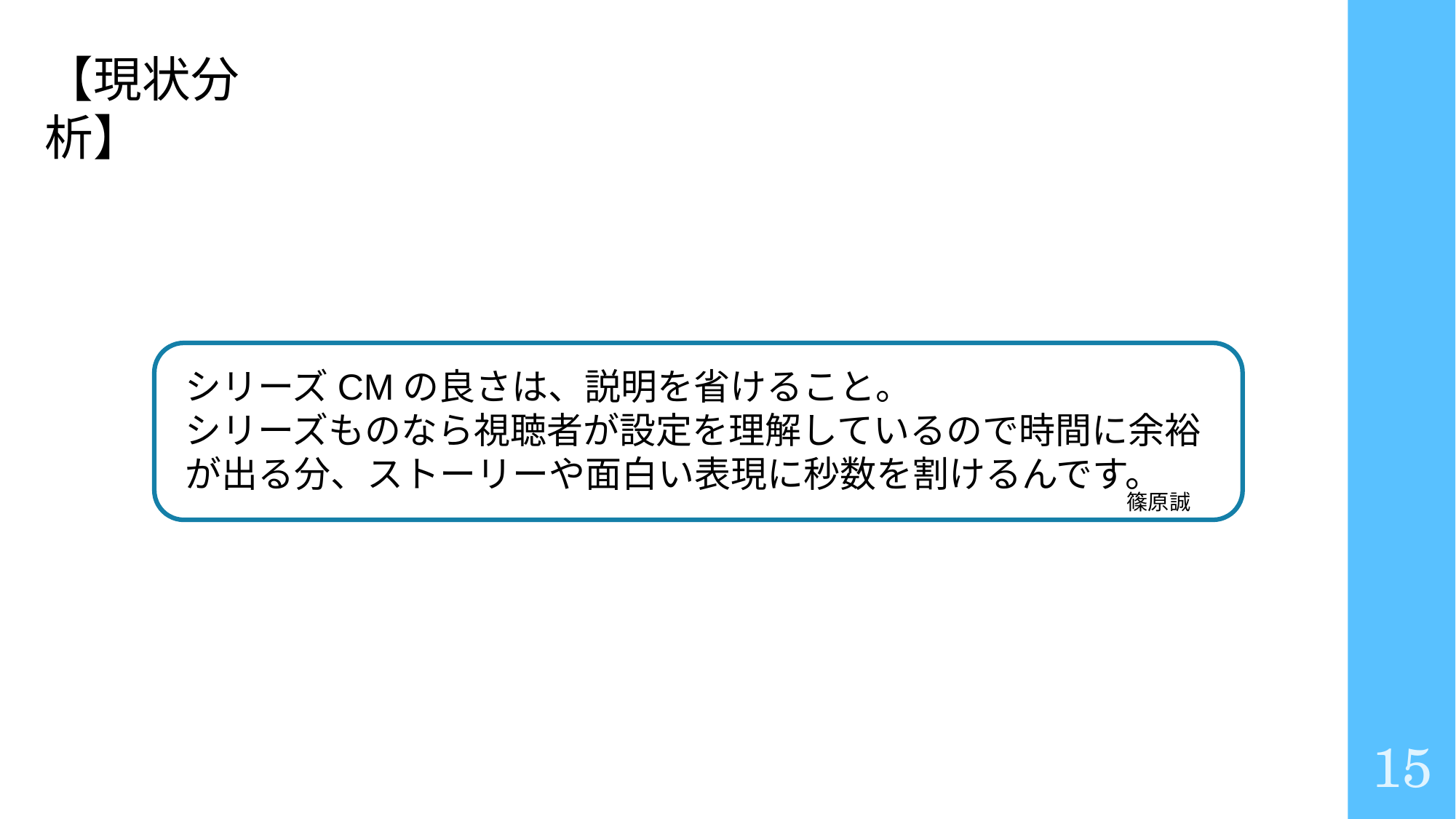

【現状分析】

シリーズCMの良さは、説明を省けること。
シリーズものなら視聴者が設定を理解しているので時間に余裕が出る分、ストーリーや面白い表現に秒数を割けるんです。
篠原誠
15